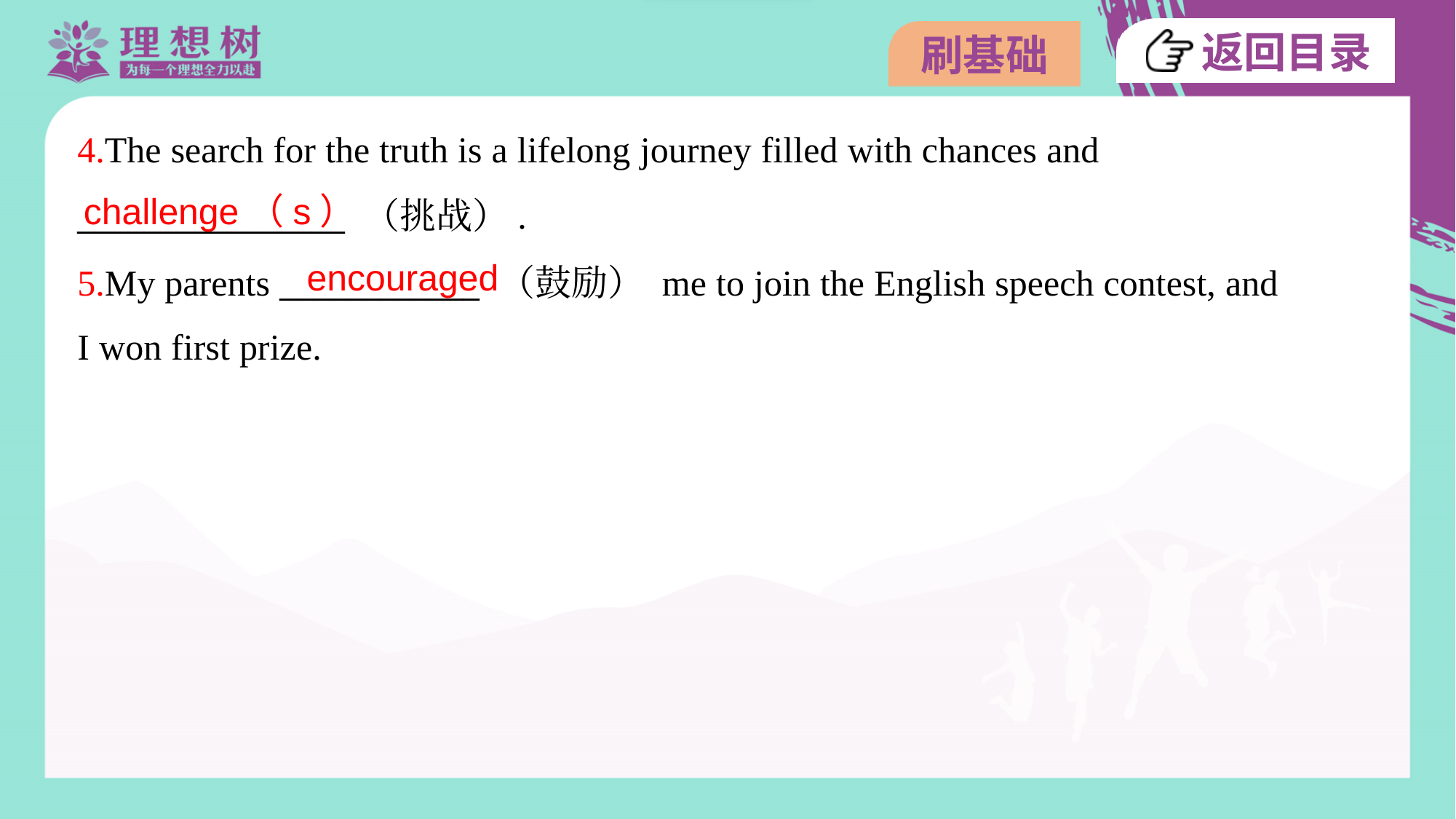

4.The search for the truth is a lifelong journey filled with chances and
________________ （挑战）.
5.My parents ____________ （鼓励） me to join the English speech contest, and
I won first prize.
challenge（s）
encouraged